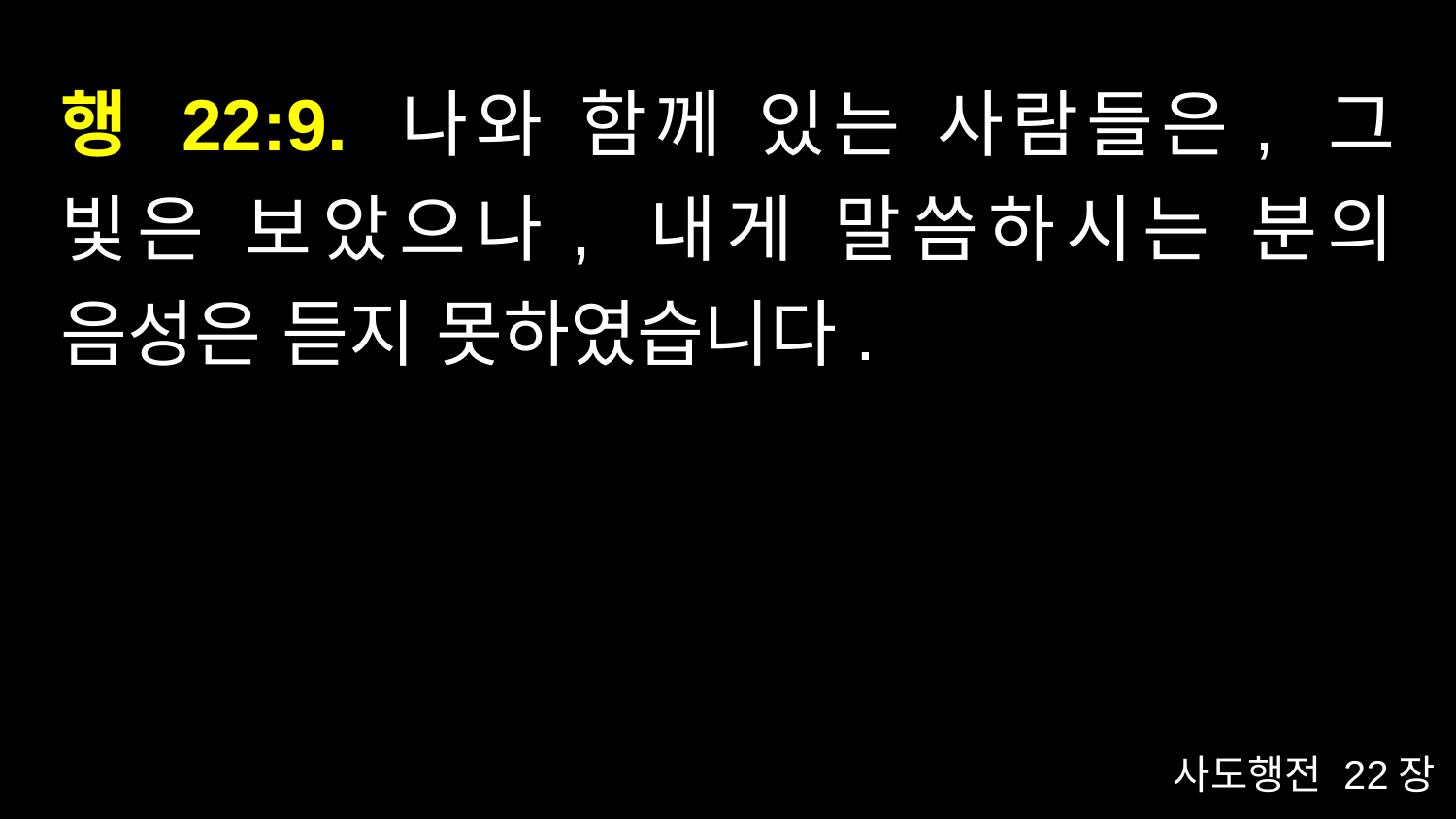

# 행 22:9. 나와 함께 있는 사람들은, 그 빛은 보았으나, 내게 말씀하시는 분의 음성은 듣지 못하였습니다.
사도행전 22장